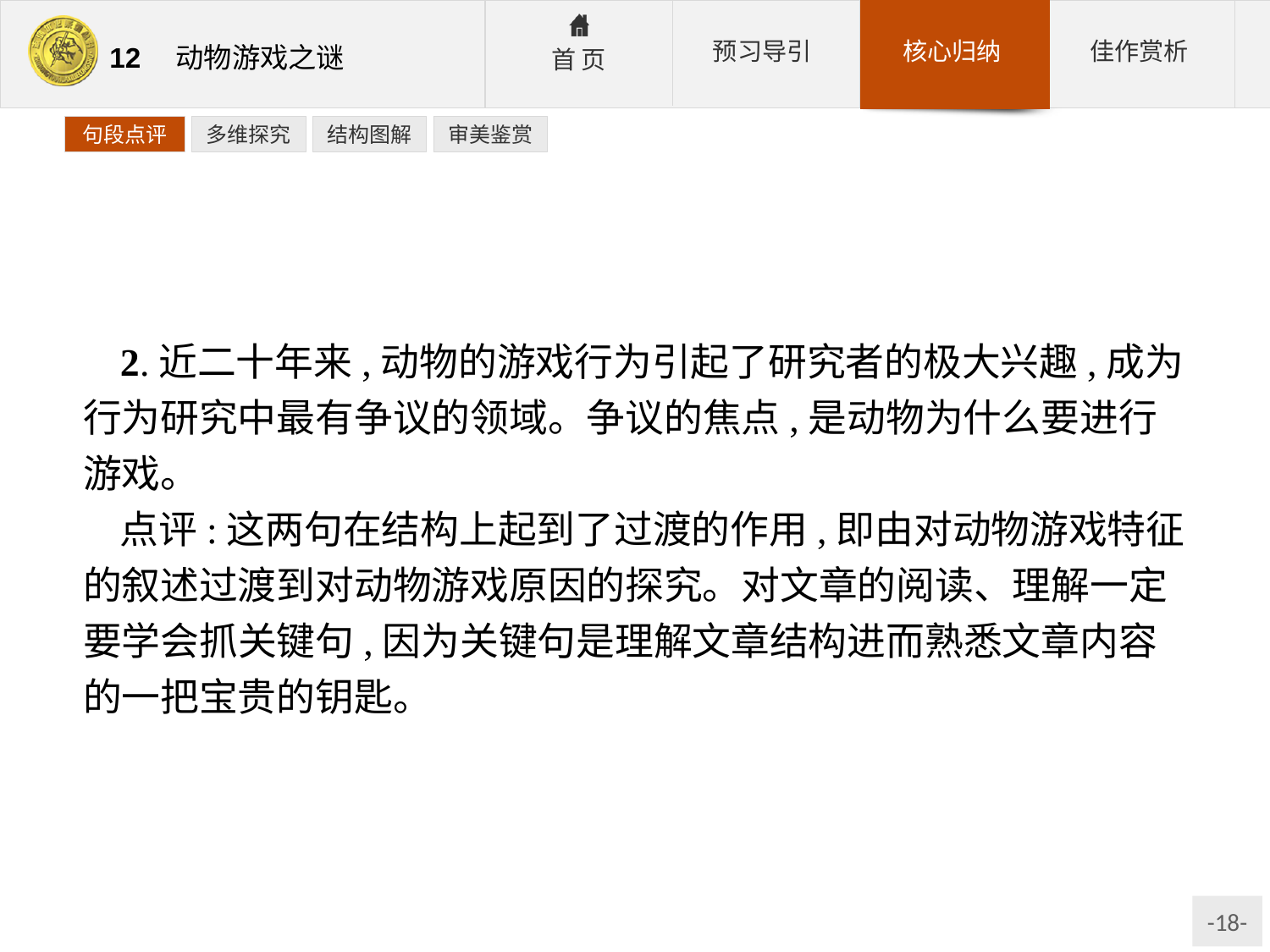

句段点评
多维探究
结构图解
审美鉴赏
2.近二十年来,动物的游戏行为引起了研究者的极大兴趣,成为行为研究中最有争议的领域。争议的焦点,是动物为什么要进行游戏。
点评:这两句在结构上起到了过渡的作用,即由对动物游戏特征的叙述过渡到对动物游戏原因的探究。对文章的阅读、理解一定要学会抓关键句,因为关键句是理解文章结构进而熟悉文章内容的一把宝贵的钥匙。